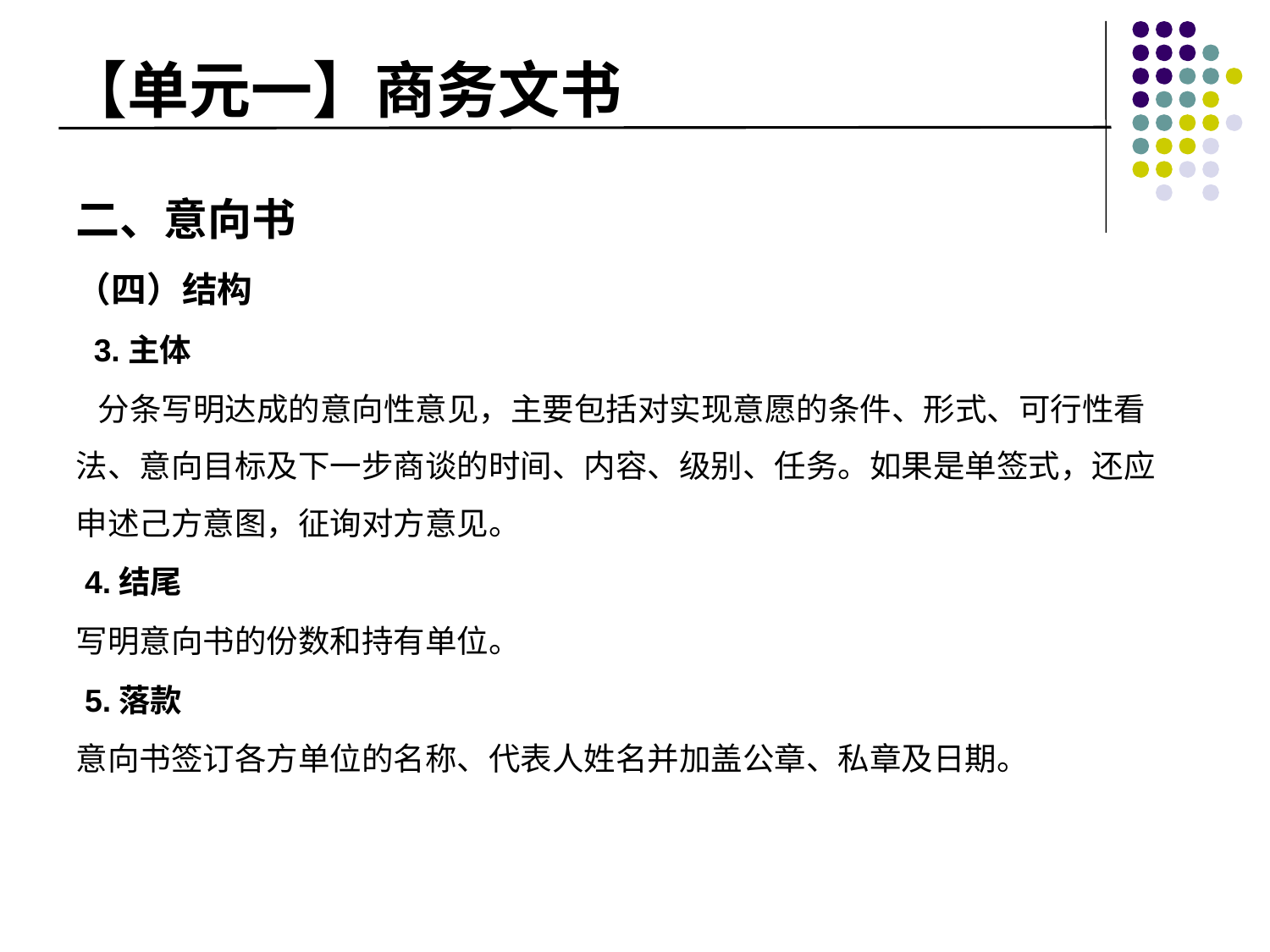

# 【单元一】商务文书
二、意向书
（四）结构
  3.主体
  分条写明达成的意向性意见，主要包括对实现意愿的条件、形式、可行性看法、意向目标及下一步商谈的时间、内容、级别、任务。如果是单签式，还应申述己方意图，征询对方意见。
 4.结尾
写明意向书的份数和持有单位。
 5.落款
意向书签订各方单位的名称、代表人姓名并加盖公章、私章及日期。